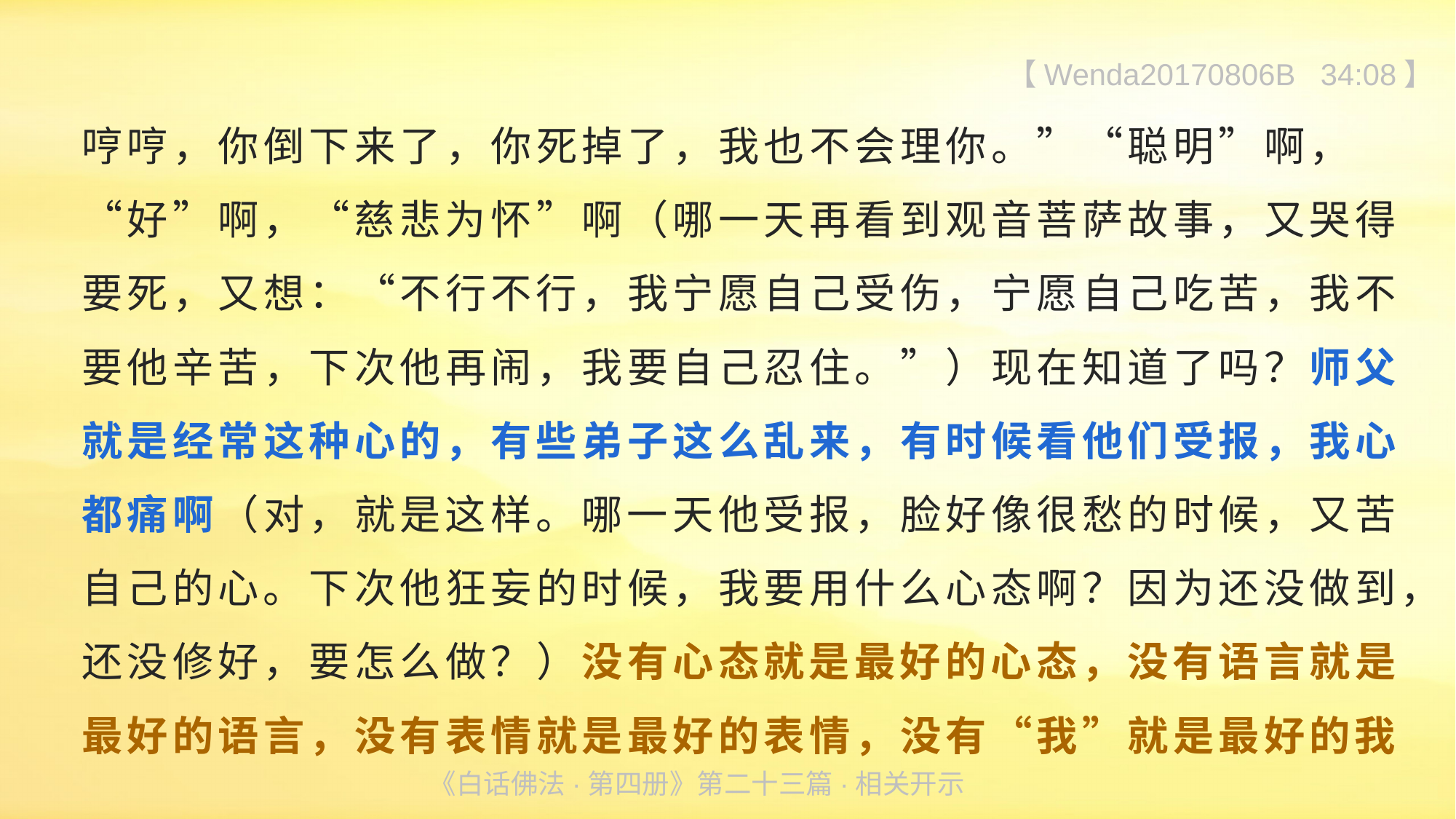

【Wenda20170806B   34:08】
哼哼，你倒下来了，你死掉了，我也不会理你。”“聪明”啊，“好”啊，“慈悲为怀”啊（哪一天再看到观音菩萨故事，又哭得要死，又想：“不行不行，我宁愿自己受伤，宁愿自己吃苦，我不要他辛苦，下次他再闹，我要自己忍住。”）现在知道了吗？师父就是经常这种心的，有些弟子这么乱来，有时候看他们受报，我心都痛啊（对，就是这样。哪一天他受报，脸好像很愁的时候，又苦自己的心。下次他狂妄的时候，我要用什么心态啊？因为还没做到，还没修好，要怎么做？）没有心态就是最好的心态，没有语言就是最好的语言，没有表情就是最好的表情，没有“我”就是最好的我
《白话佛法·第四册》第二十三篇·相关开示